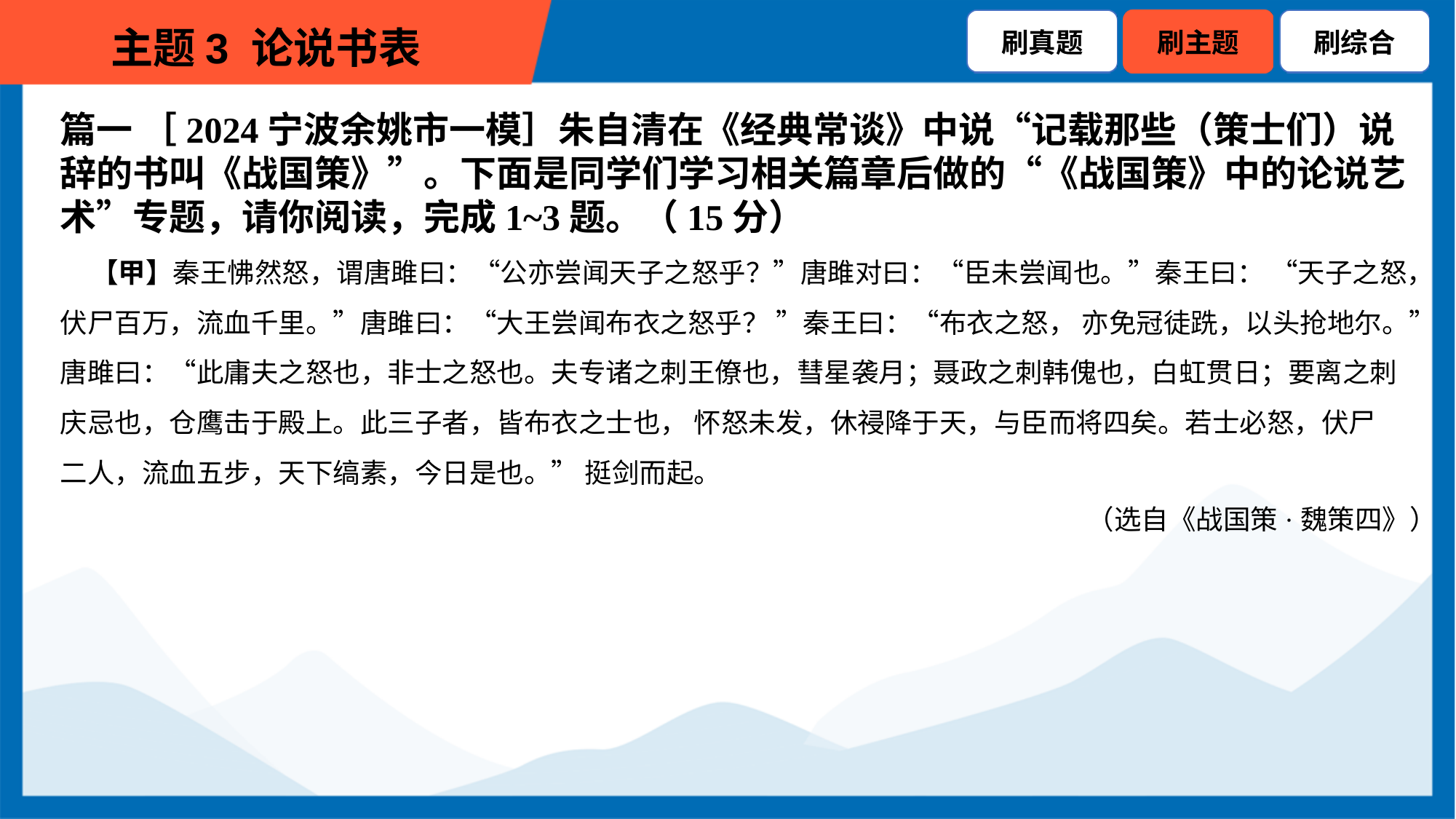

篇一 ［2024宁波余姚市一模］朱自清在《经典常谈》中说“记载那些（策士们）说
辞的书叫《战国策》”。下面是同学们学习相关篇章后做的“《战国策》中的论说艺
术”专题，请你阅读，完成1~3题。（15分）
    【甲】秦王怫然怒，谓唐雎曰：“公亦尝闻天子之怒乎？”唐雎对曰：“臣未尝闻也。”秦王曰： “天子之怒，
伏尸百万，流血千里。”唐雎曰：“大王尝闻布衣之怒乎？ ”秦王曰：“布衣之怒， 亦免冠徒跣，以头抢地尔。”
唐雎曰：“此庸夫之怒也，非士之怒也。夫专诸之刺王僚也，彗星袭月；聂政之刺韩傀也，白虹贯日；要离之刺
庆忌也，仓鹰击于殿上。此三子者，皆布衣之士也， 怀怒未发，休祲降于天，与臣而将四矣。若士必怒，伏尸
二人，流血五步，天下缟素，今日是也。” 挺剑而起。
（选自《战国策·魏策四》）